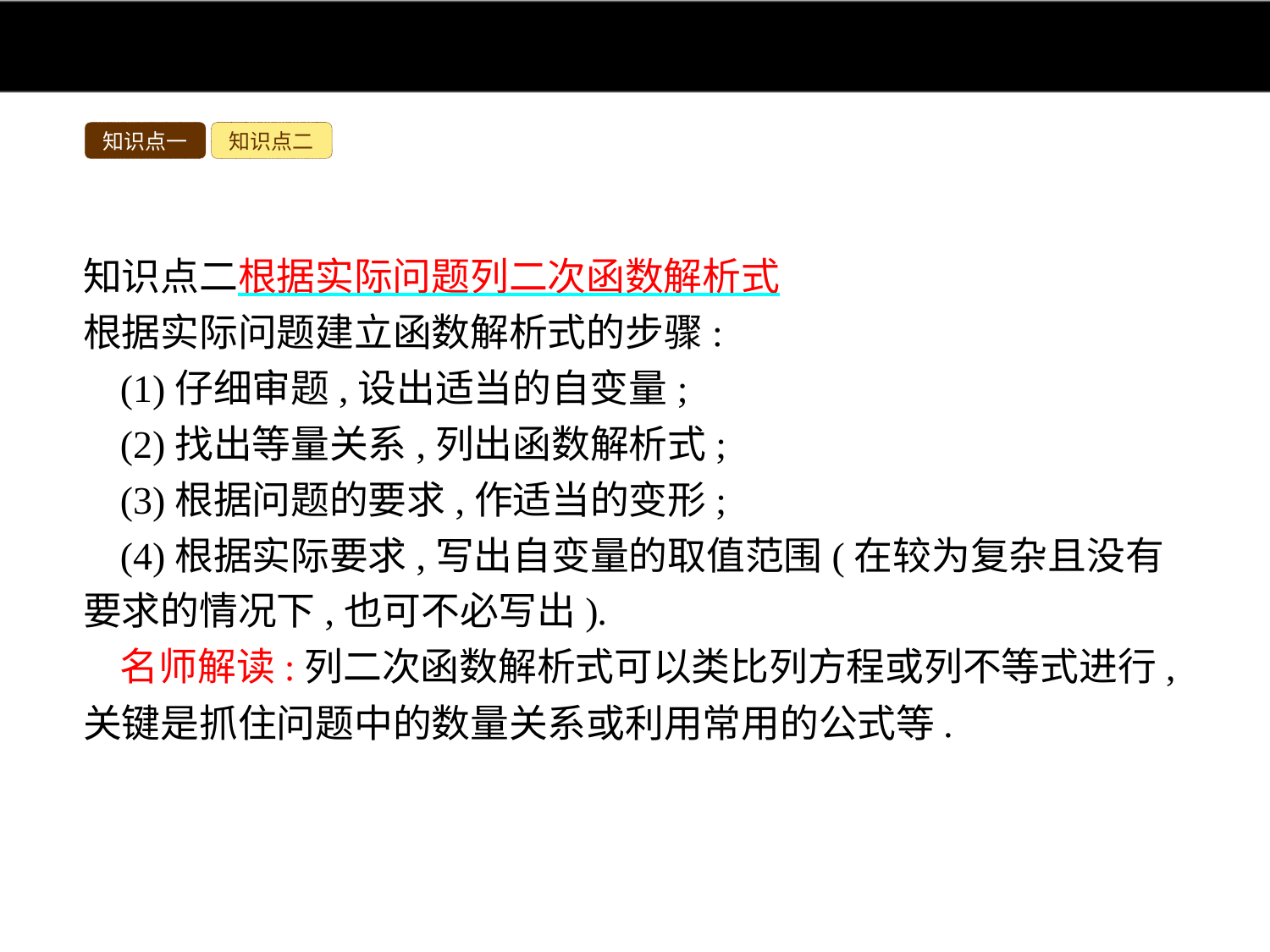

知识点一
知识点二
知识点二根据实际问题列二次函数解析式
根据实际问题建立函数解析式的步骤:
(1)仔细审题,设出适当的自变量;
(2)找出等量关系,列出函数解析式;
(3)根据问题的要求,作适当的变形;
(4)根据实际要求,写出自变量的取值范围(在较为复杂且没有要求的情况下,也可不必写出).
名师解读:列二次函数解析式可以类比列方程或列不等式进行,关键是抓住问题中的数量关系或利用常用的公式等.